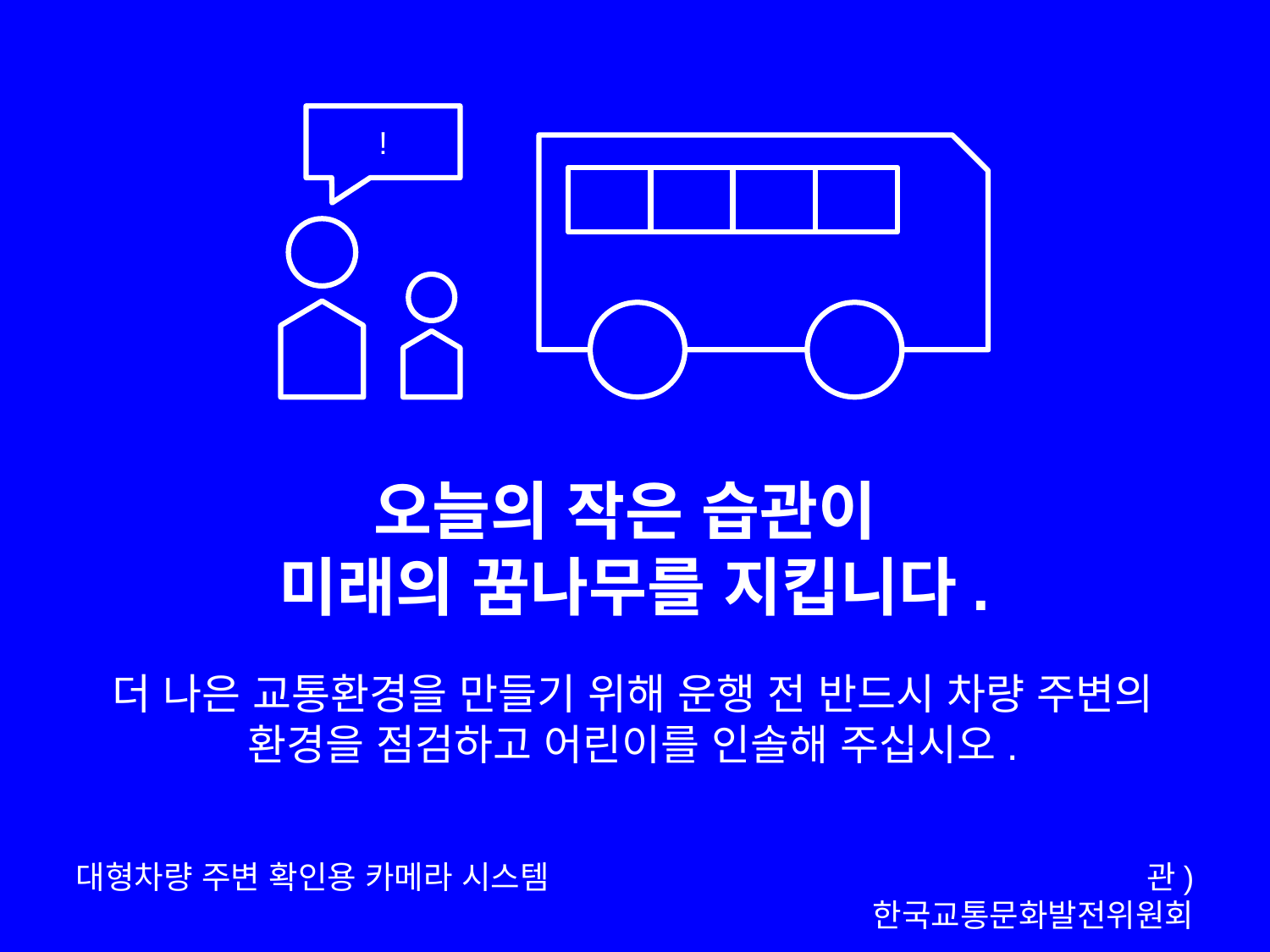

!

오늘의 작은 습관이
미래의 꿈나무를 지킵니다.
더 나은 교통환경을 만들기 위해 운행 전 반드시 차량 주변의
환경을 점검하고 어린이를 인솔해 주십시오.
대형차량 주변 확인용 카메라 시스템
관) 한국교통문화발전위원회